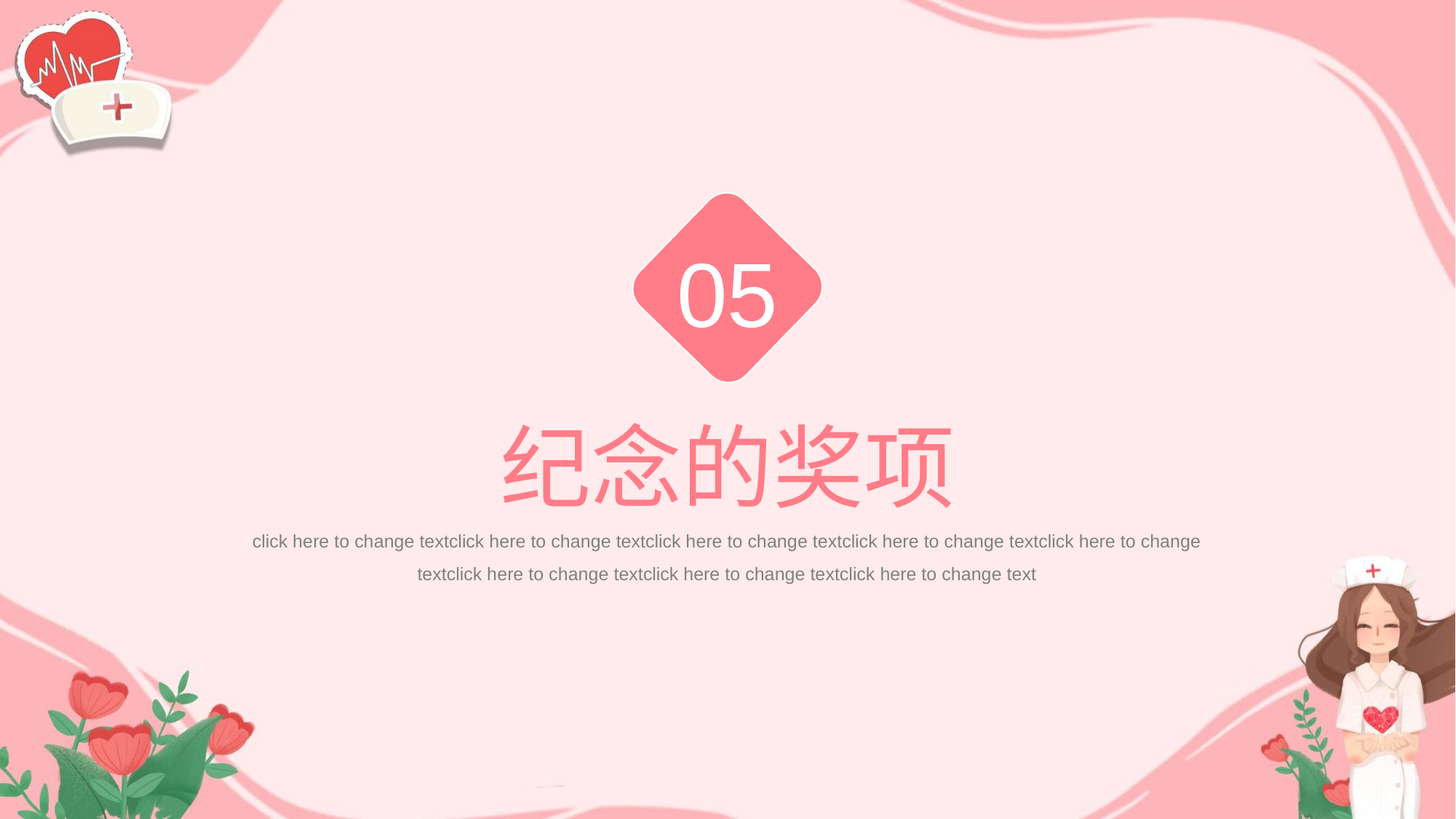

05
纪念的奖项
click here to change textclick here to change textclick here to change textclick here to change textclick here to change textclick here to change textclick here to change textclick here to change text